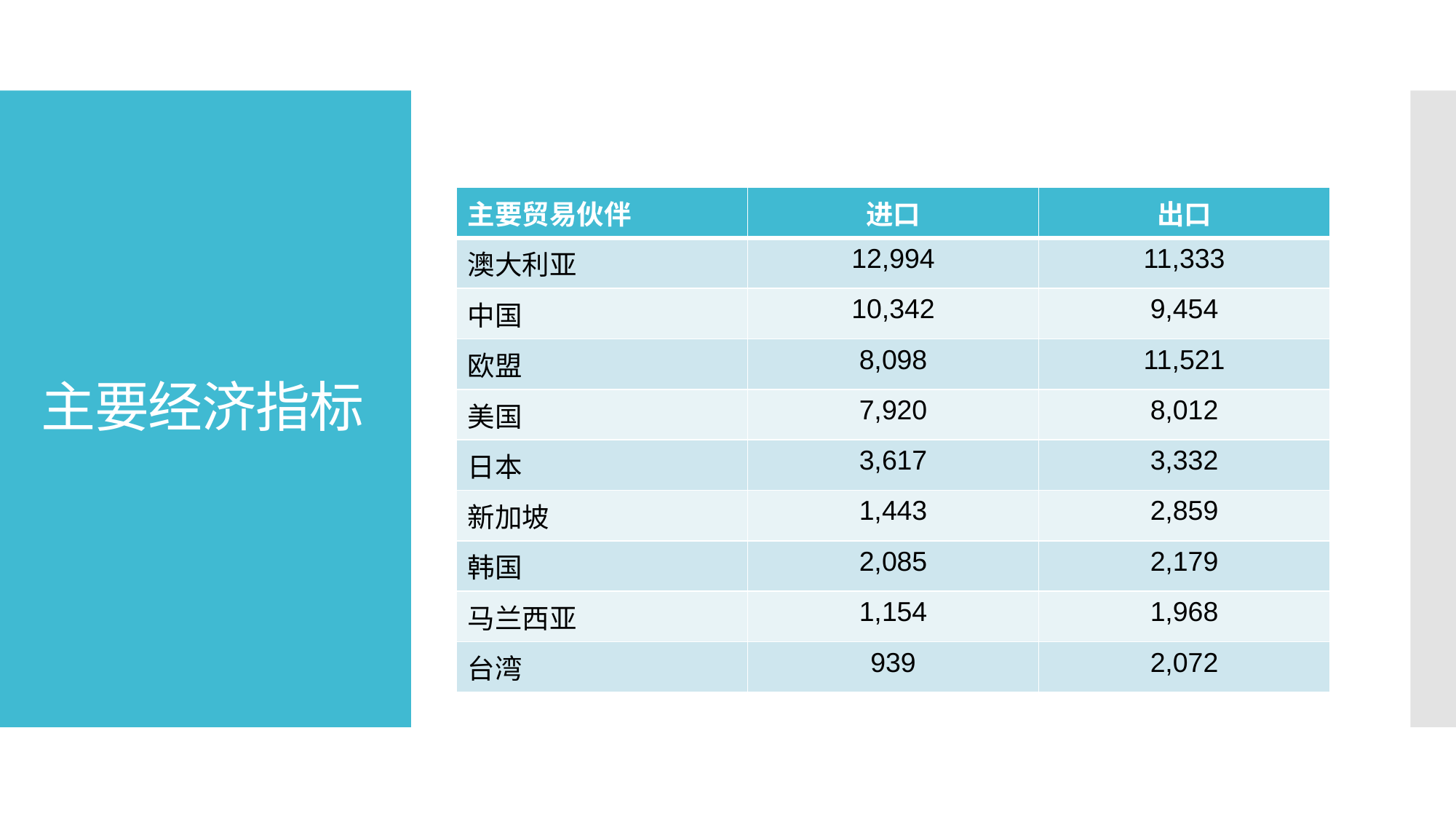

# 主要经济指标
| 主要贸易伙伴 | 进口 | 出口 |
| --- | --- | --- |
| 澳大利亚 | 12,994 | 11,333 |
| 中国 | 10,342 | 9,454 |
| 欧盟 | 8,098 | 11,521 |
| 美国 | 7,920 | 8,012 |
| 日本 | 3,617 | 3,332 |
| 新加坡 | 1,443 | 2,859 |
| 韩国 | 2,085 | 2,179 |
| 马兰西亚 | 1,154 | 1,968 |
| 台湾 | 939 | 2,072 |